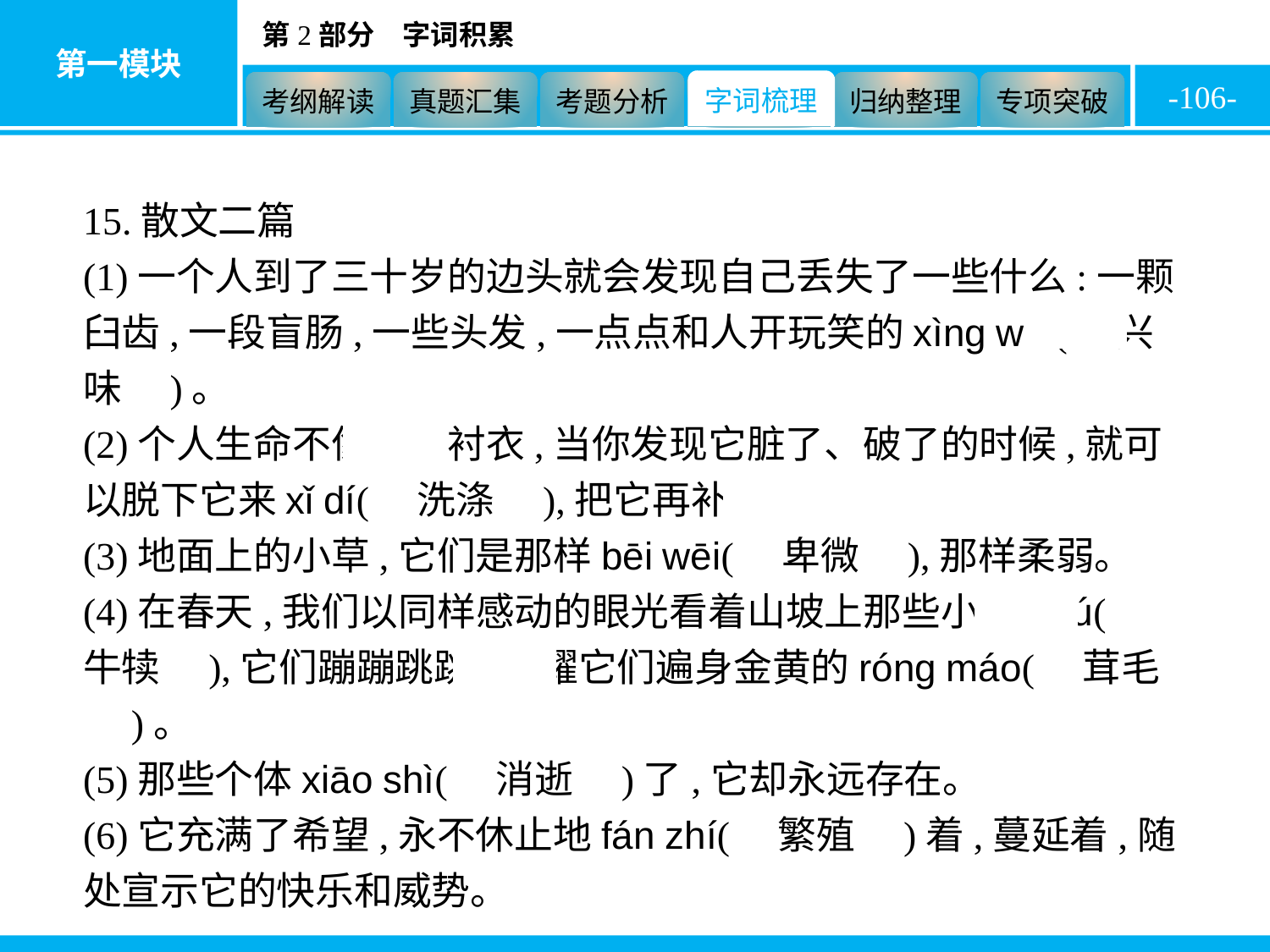

-106-
15.散文二篇
(1)一个人到了三十岁的边头就会发现自己丢失了一些什么:一颗臼齿,一段盲肠,一些头发,一点点和人开玩笑的xìng wèi(　兴味　)。
(2)个人生命不像一件衬衣,当你发现它脏了、破了的时候,就可以脱下它来xǐ dí(　洗涤　),把它再补好。
(3)地面上的小草,它们是那样bēi wēi(　卑微　),那样柔弱。
(4)在春天,我们以同样感动的眼光看着山坡上那些小niú dú(　牛犊　),它们蹦蹦跳跳,炫耀它们遍身金黄的róng máo(　茸毛　)。
(5)那些个体xiāo shì(　消逝　)了,它却永远存在。
(6)它充满了希望,永不休止地fán zhí(　繁殖　)着,蔓延着,随处宣示它的快乐和威势。